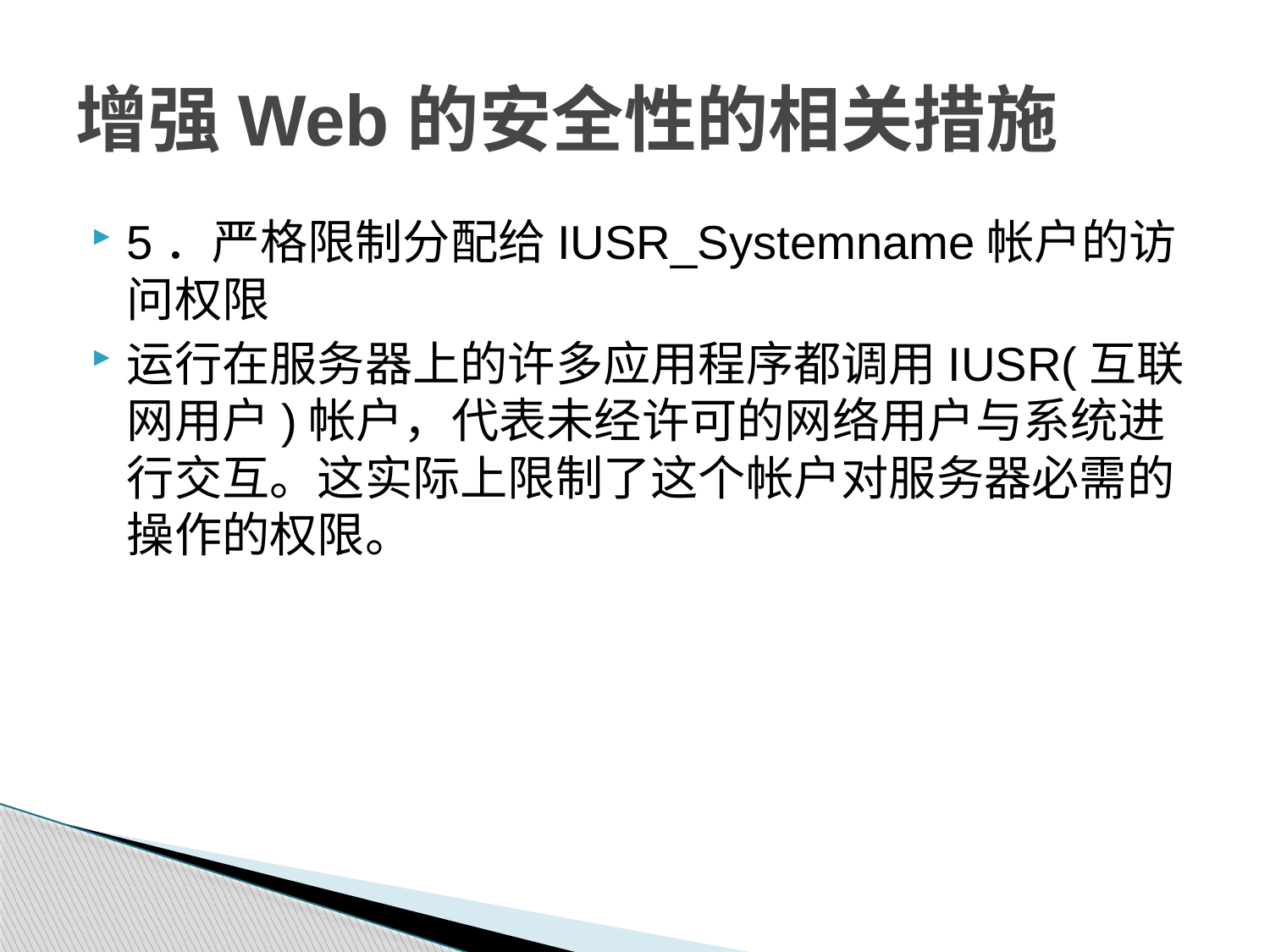

# 增强Web的安全性的相关措施
5．严格限制分配给IUSR_Systemname帐户的访问权限
运行在服务器上的许多应用程序都调用IUSR(互联网用户)帐户，代表未经许可的网络用户与系统进行交互。这实际上限制了这个帐户对服务器必需的操作的权限。